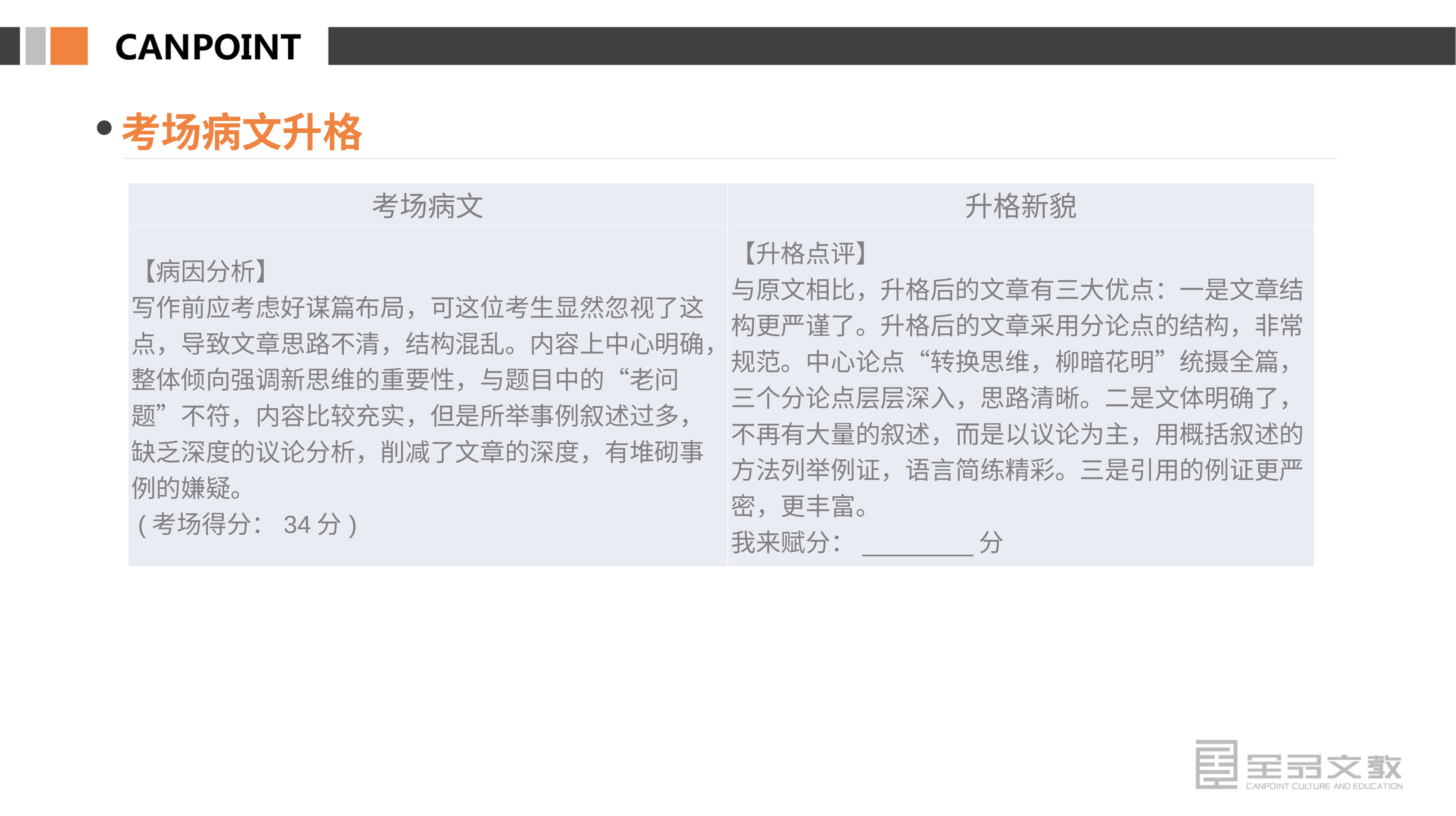

考场病文升格

| 考场病文 | 升格新貌 |
| --- | --- |
| 【病因分析】 写作前应考虑好谋篇布局，可这位考生显然忽视了这点，导致文章思路不清，结构混乱。内容上中心明确，整体倾向强调新思维的重要性，与题目中的“老问题”不符，内容比较充实，但是所举事例叙述过多，缺乏深度的议论分析，削减了文章的深度，有堆砌事例的嫌疑。 (考场得分：34分) | 【升格点评】 与原文相比，升格后的文章有三大优点：一是文章结构更严谨了。升格后的文章采用分论点的结构，非常规范。中心论点“转换思维，柳暗花明”统摄全篇，三个分论点层层深入，思路清晰。二是文体明确了，不再有大量的叙述，而是以议论为主，用概括叙述的方法列举例证，语言简练精彩。三是引用的例证更严密，更丰富。 我来赋分：\_\_\_\_\_\_\_\_分 |